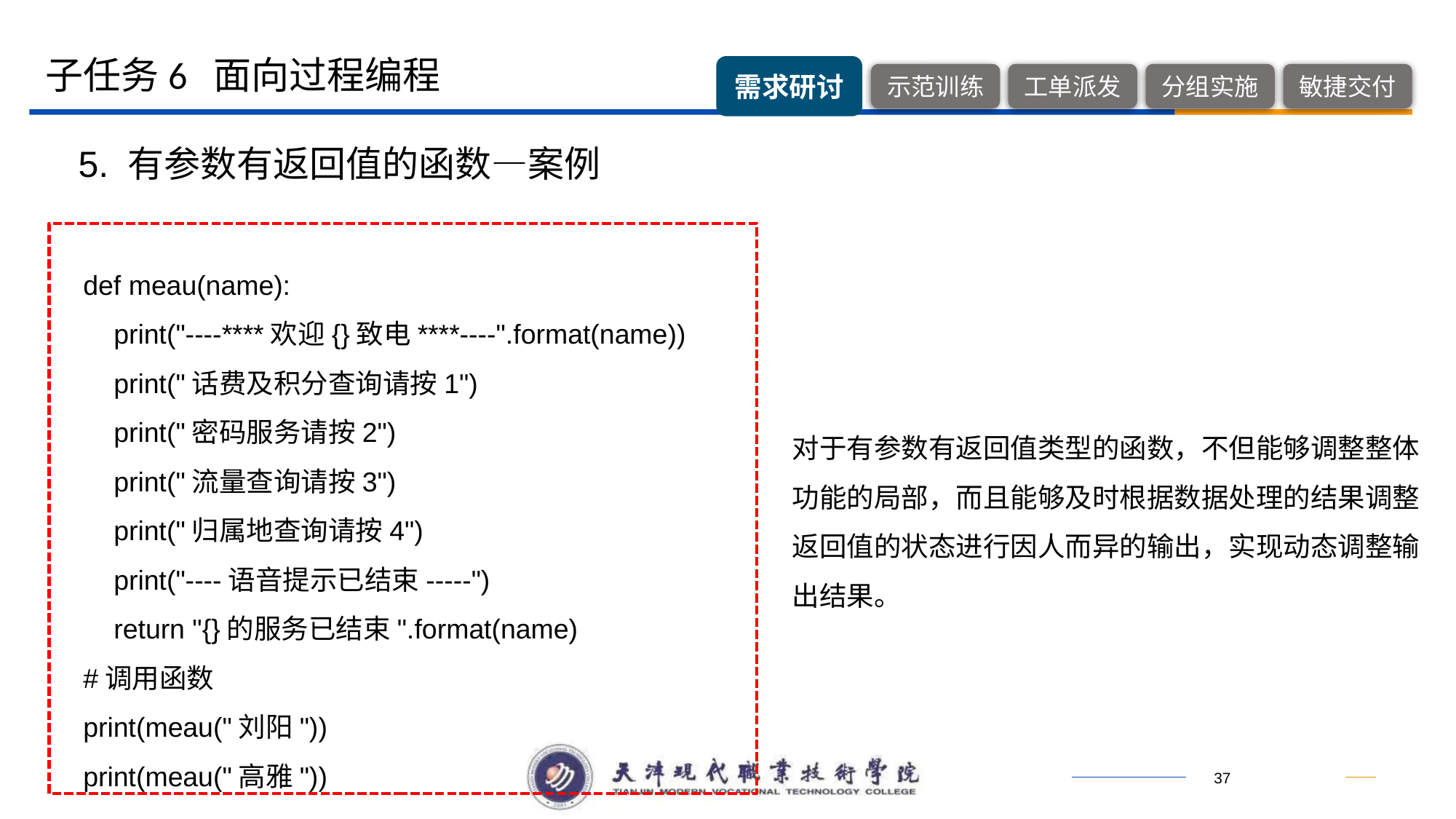

子任务6  面向过程编程

5. 有参数有返回值的函数—案例

def meau(name):
    print("----****欢迎{}致电****----".format(name))
    print("话费及积分查询请按1")
    print("密码服务请按2")
    print("流量查询请按3")
    print("归属地查询请按4")
    print("----语音提示已结束-----")
    return "{}的服务已结束".format(name)
#调用函数
print(meau("刘阳"))
print(meau("高雅"))
对于有参数有返回值类型的函数，不但能够调整整体功能的局部，而且能够及时根据数据处理的结果调整返回值的状态进行因人而异的输出，实现动态调整输出结果。